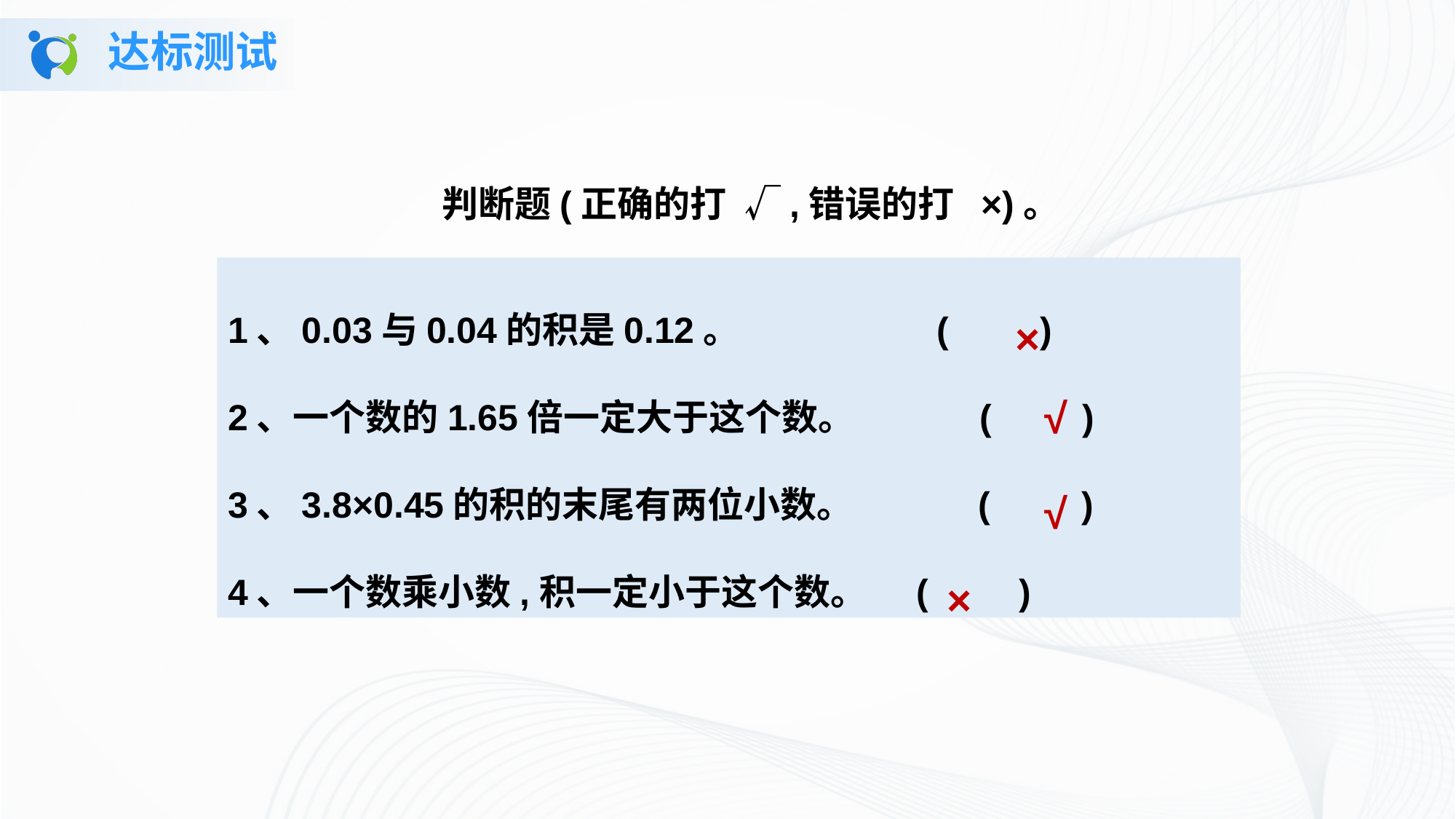

达标测试
判断题(正确的打 √,错误的打 ×)。
1、0.03与0.04的积是0.12。                       (     )
2、一个数的1.65倍一定大于这个数。             (     )
3、3.8×0.45的积的末尾有两位小数。             (     )
4、一个数乘小数,积一定小于这个数。     (     )
×
√
√
×